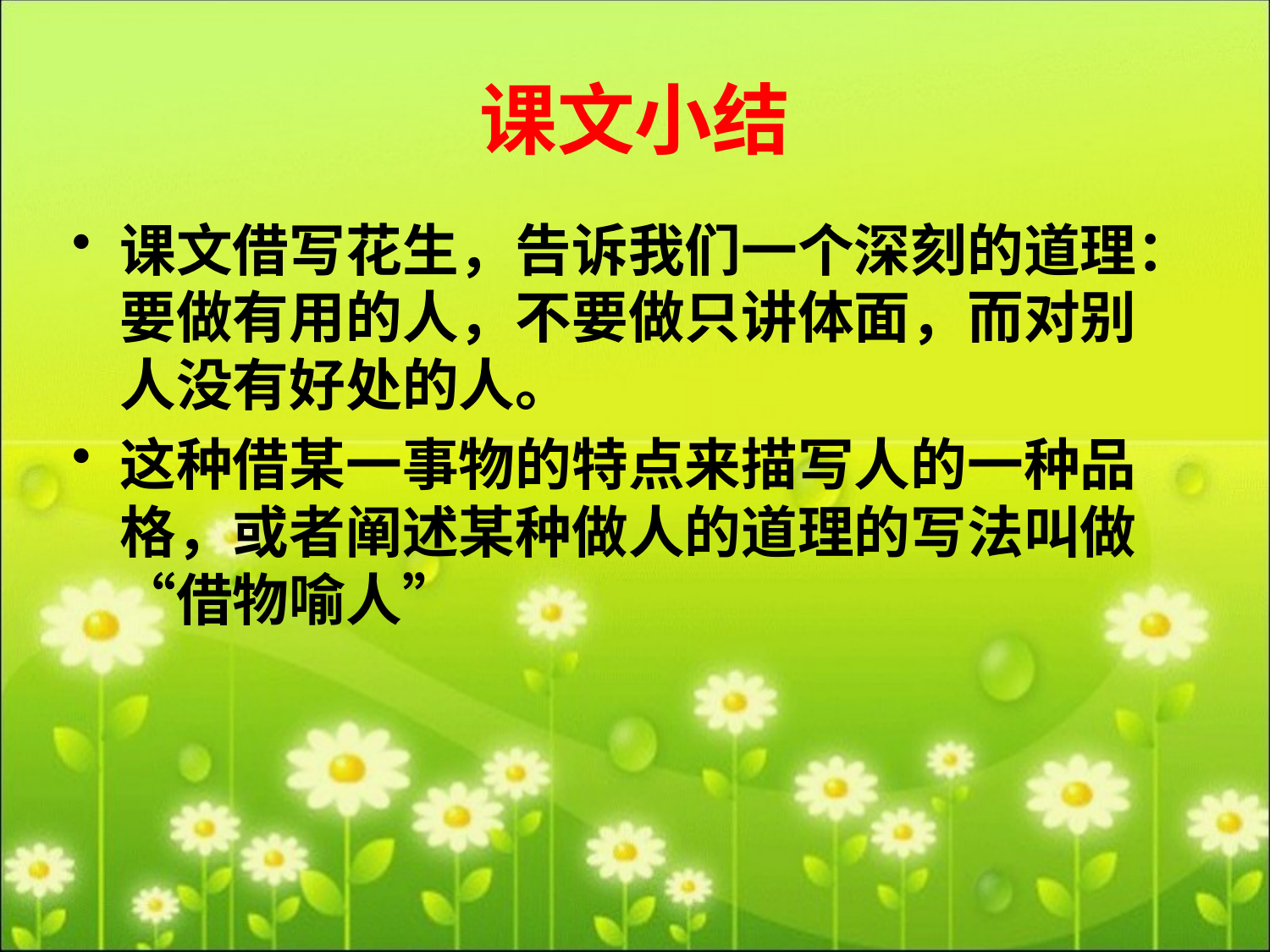

# 课文小结
课文借写花生，告诉我们一个深刻的道理：要做有用的人，不要做只讲体面，而对别人没有好处的人。
这种借某一事物的特点来描写人的一种品格，或者阐述某种做人的道理的写法叫做“借物喻人”